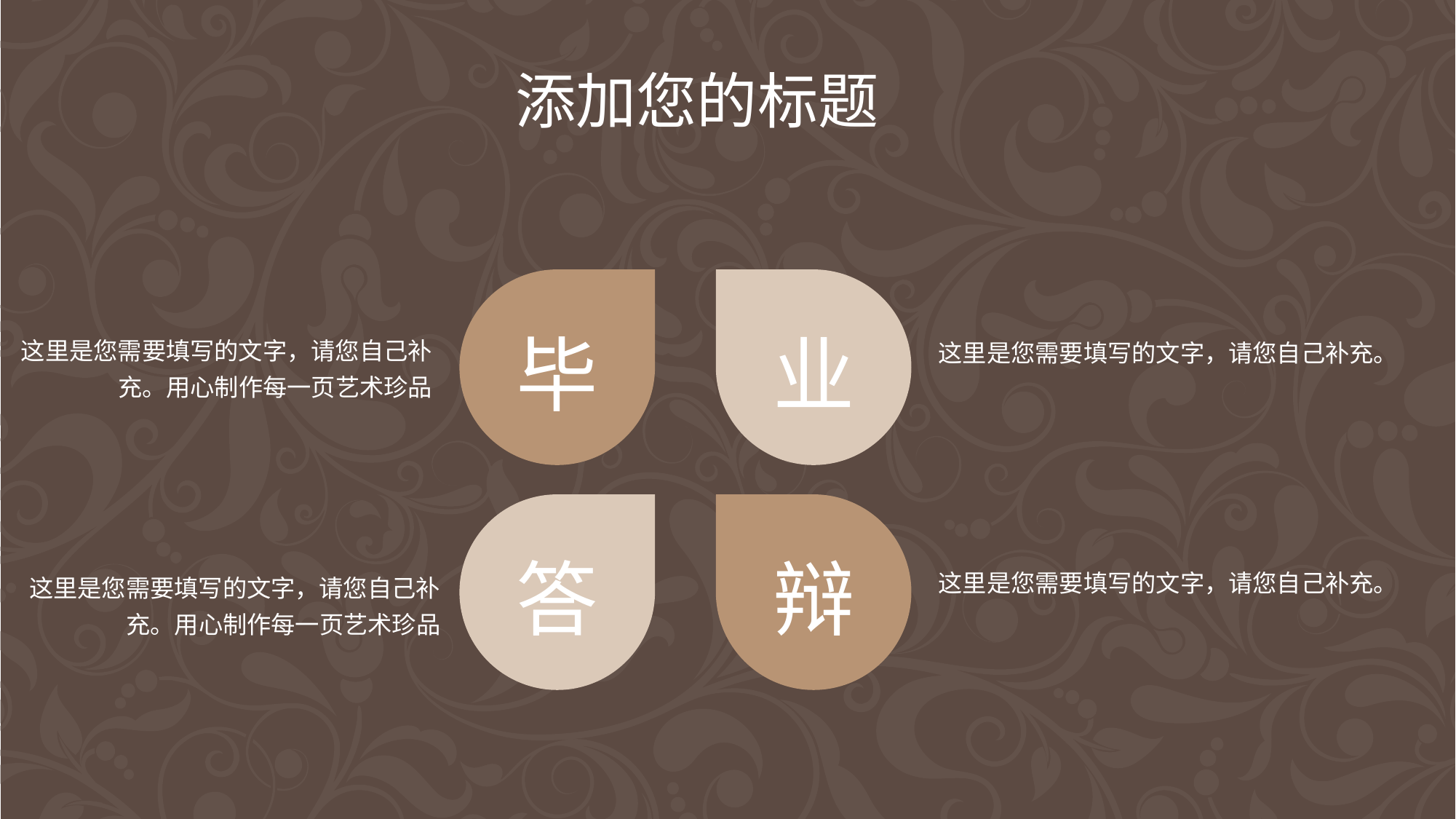

添加您的标题

毕

业

答

辩
这里是您需要填写的文字，请您自己补充。用心制作每一页艺术珍品
这里是您需要填写的文字，请您自己补充。
这里是您需要填写的文字，请您自己补充。
这里是您需要填写的文字，请您自己补充。用心制作每一页艺术珍品